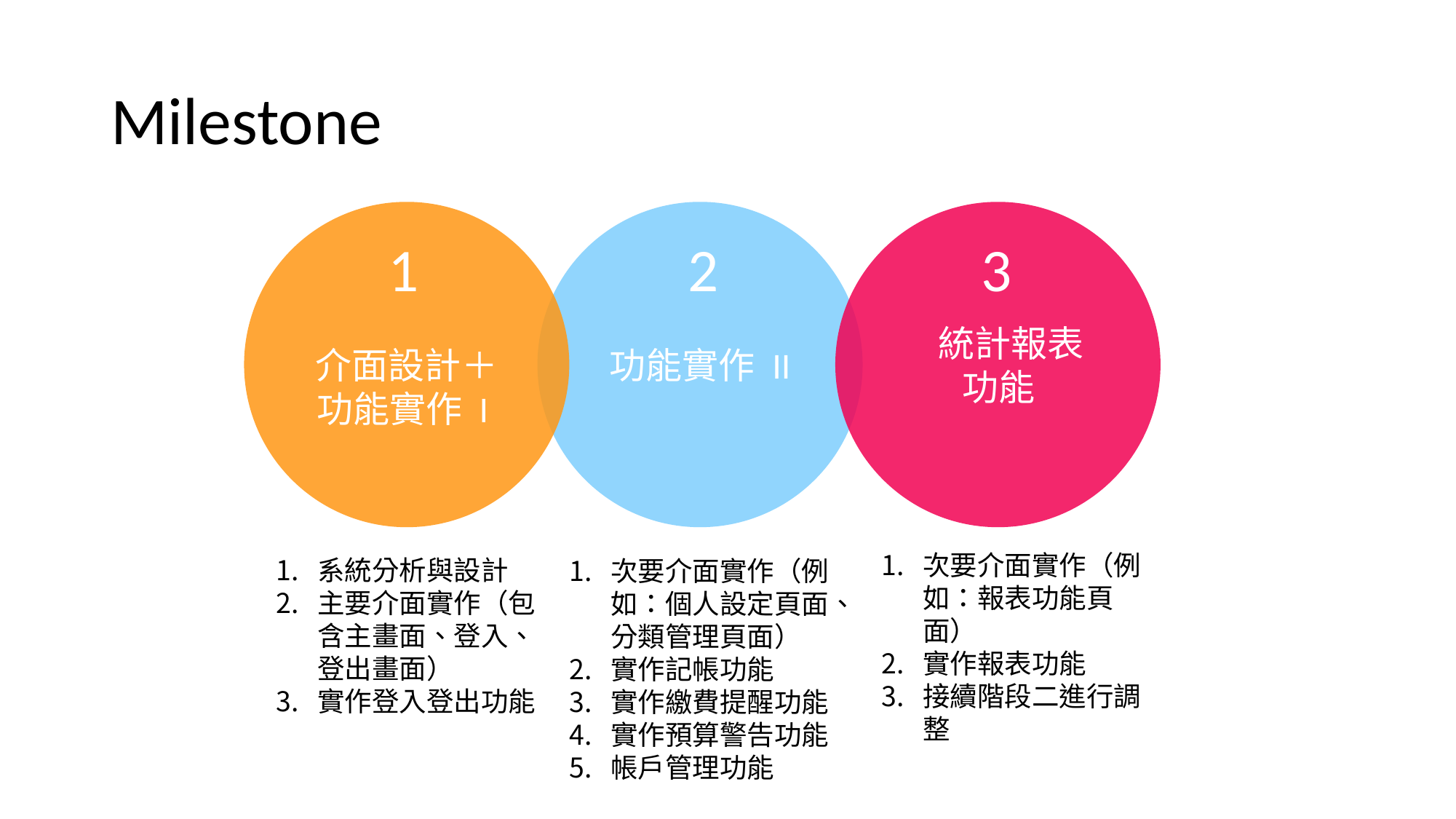

# Milestone

介面設計＋功能實作 I
功能實作 II
 統計報表
    功能
1
2
3
次要介面實作（例如：報表功能頁面）
實作報表功能
接續階段二進行調整
系統分析與設計
主要介面實作（包含主畫面、登入、登出畫面）
實作登入登出功能
次要介面實作（例如：個人設定頁面、分類管理頁面）
實作記帳功能
實作繳費提醒功能
實作預算警告功能
帳戶管理功能